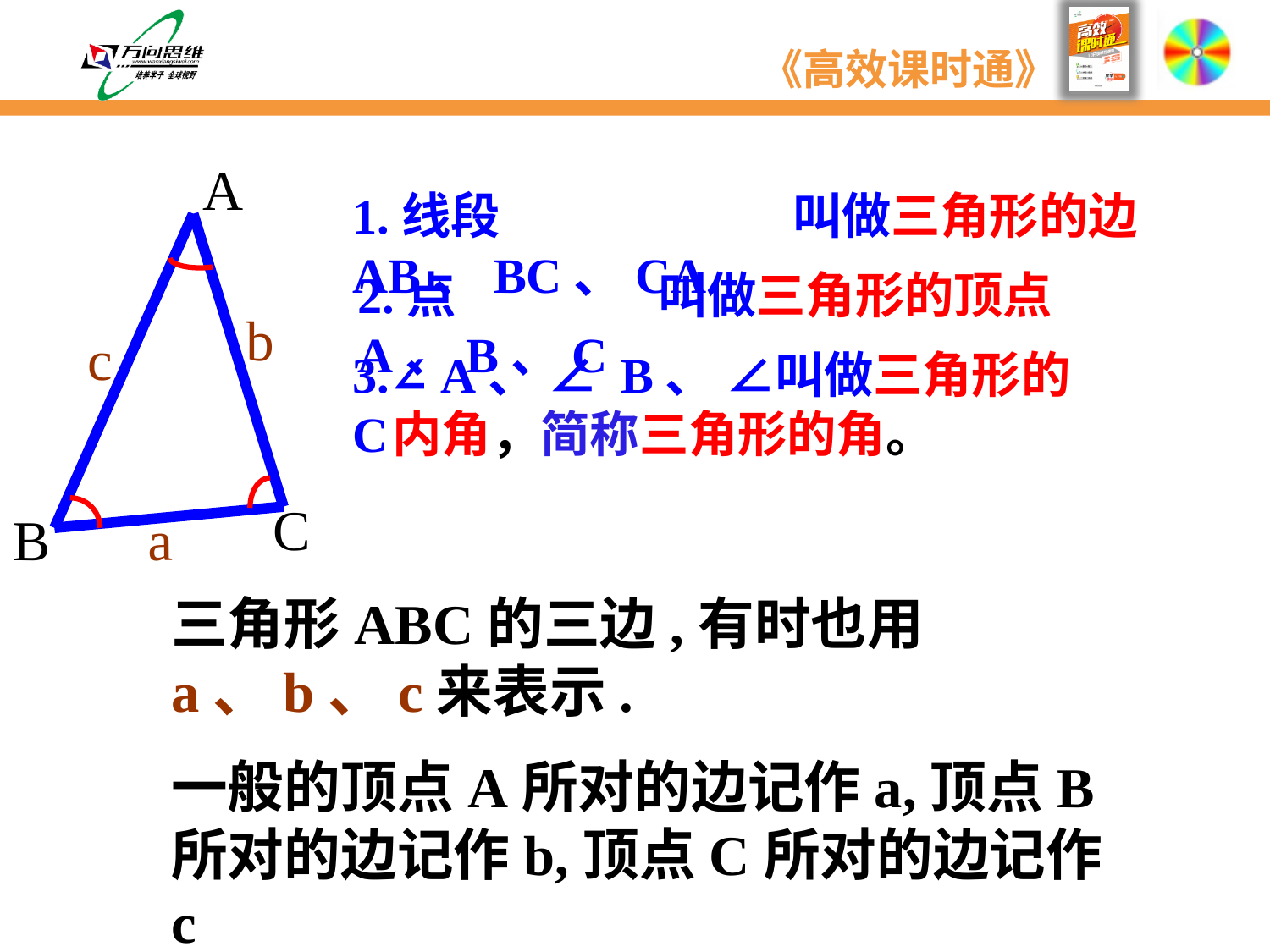

A
1.线段AB、BC、CA
叫做三角形的边

2.点A、B、C
叫做三角形的顶点
b
c
3.∠ A、 ∠ B、 ∠ C
                                 叫做三角形的内角，简称三角形的角。

C
B

a
三角形ABC的三边,有时也用a、b、c来表示.
一般的顶点A所对的边记作a,顶点B所对的边记作b,顶点C所对的边记作c